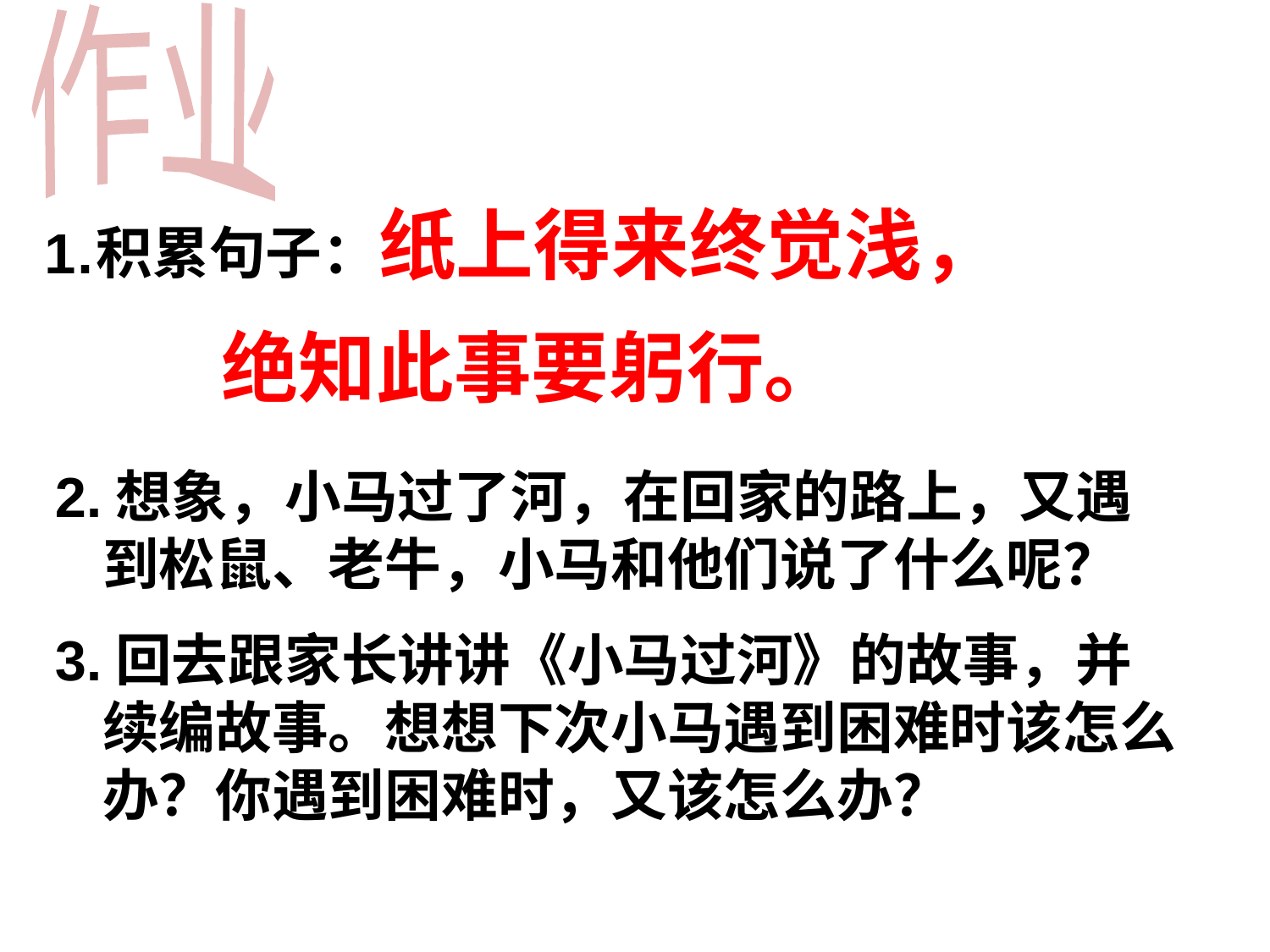

作业
积累句子：纸上得来终觉浅，
         绝知此事要躬行。

2.想象，小马过了河，在回家的路上，又遇到松鼠、老牛，小马和他们说了什么呢？
3.回去跟家长讲讲《小马过河》的故事，并续编故事。想想下次小马遇到困难时该怎么办？你遇到困难时，又该怎么办？